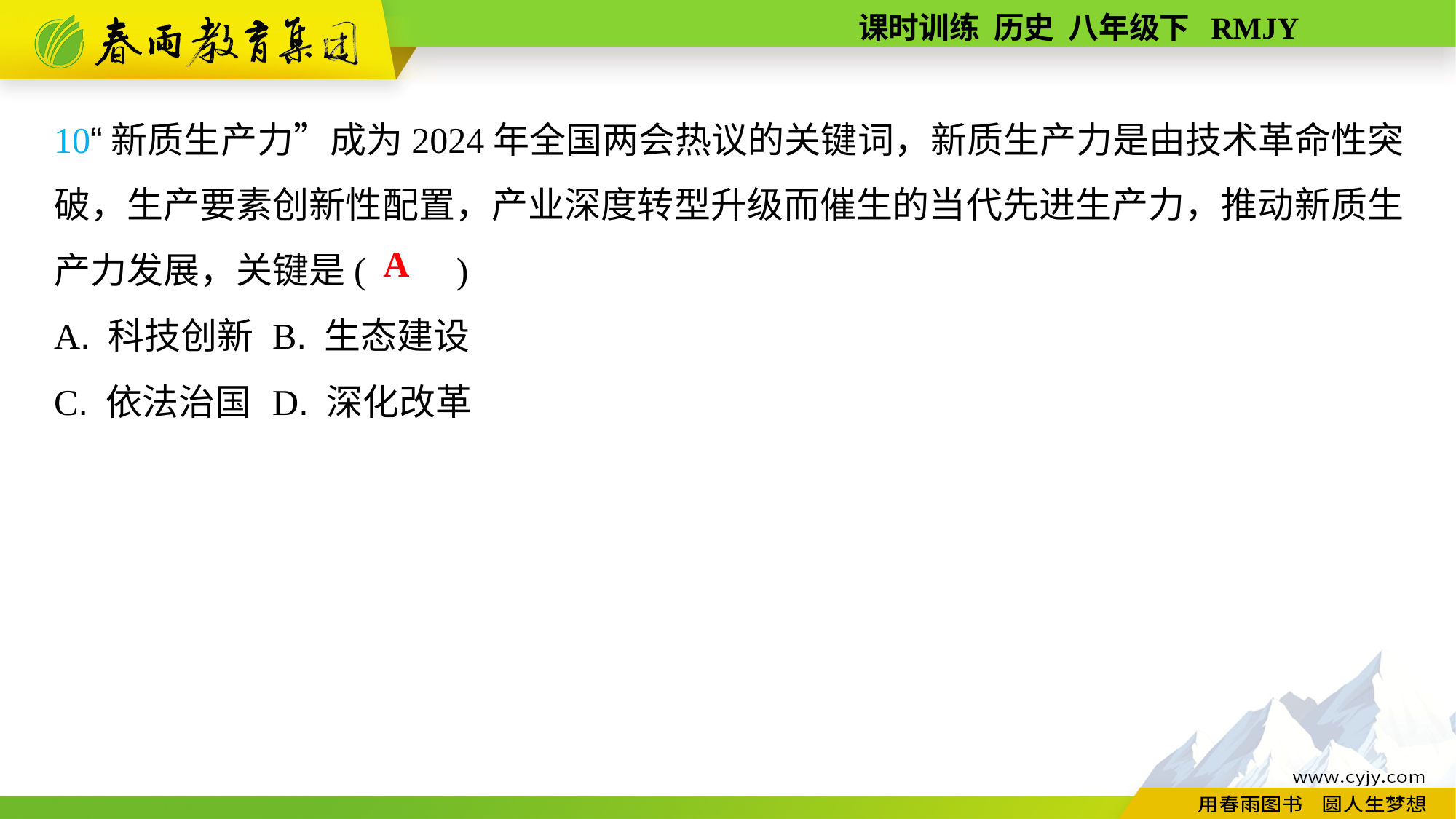

10“新质生产力”成为2024年全国两会热议的关键词，新质生产力是由技术革命性突破，生产要素创新性配置，产业深度转型升级而催生的当代先进生产力，推动新质生产力发展，关键是(　　)
A. 科技创新	B. 生态建设
C. 依法治国	D. 深化改革
A